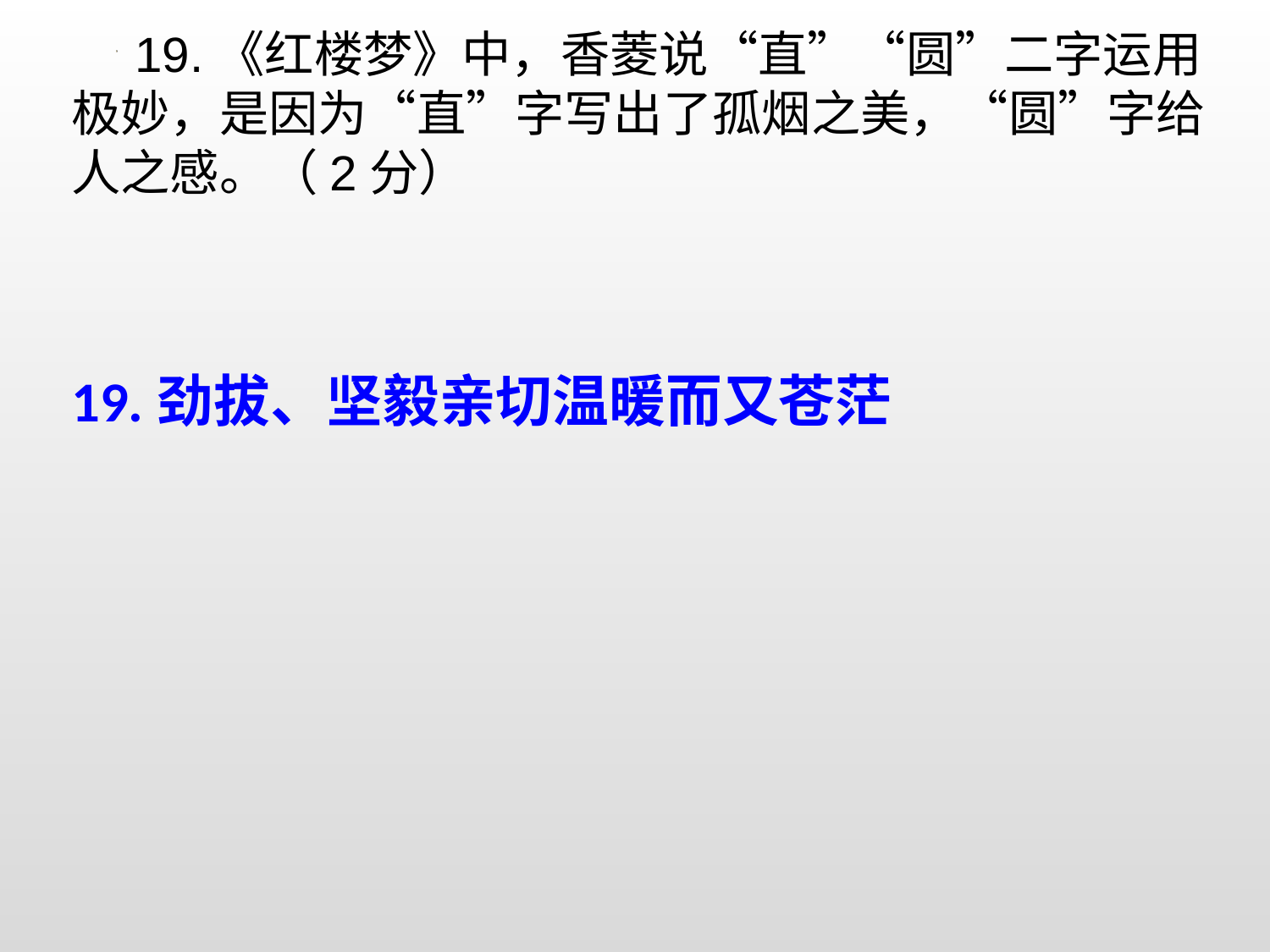

19.《红楼梦》中，香菱说“直”“圆”二字运用极妙，是因为“直”字写出了孤烟之美，“圆”字给人之感。（2分）
19.劲拔、坚毅亲切温暖而又苍茫